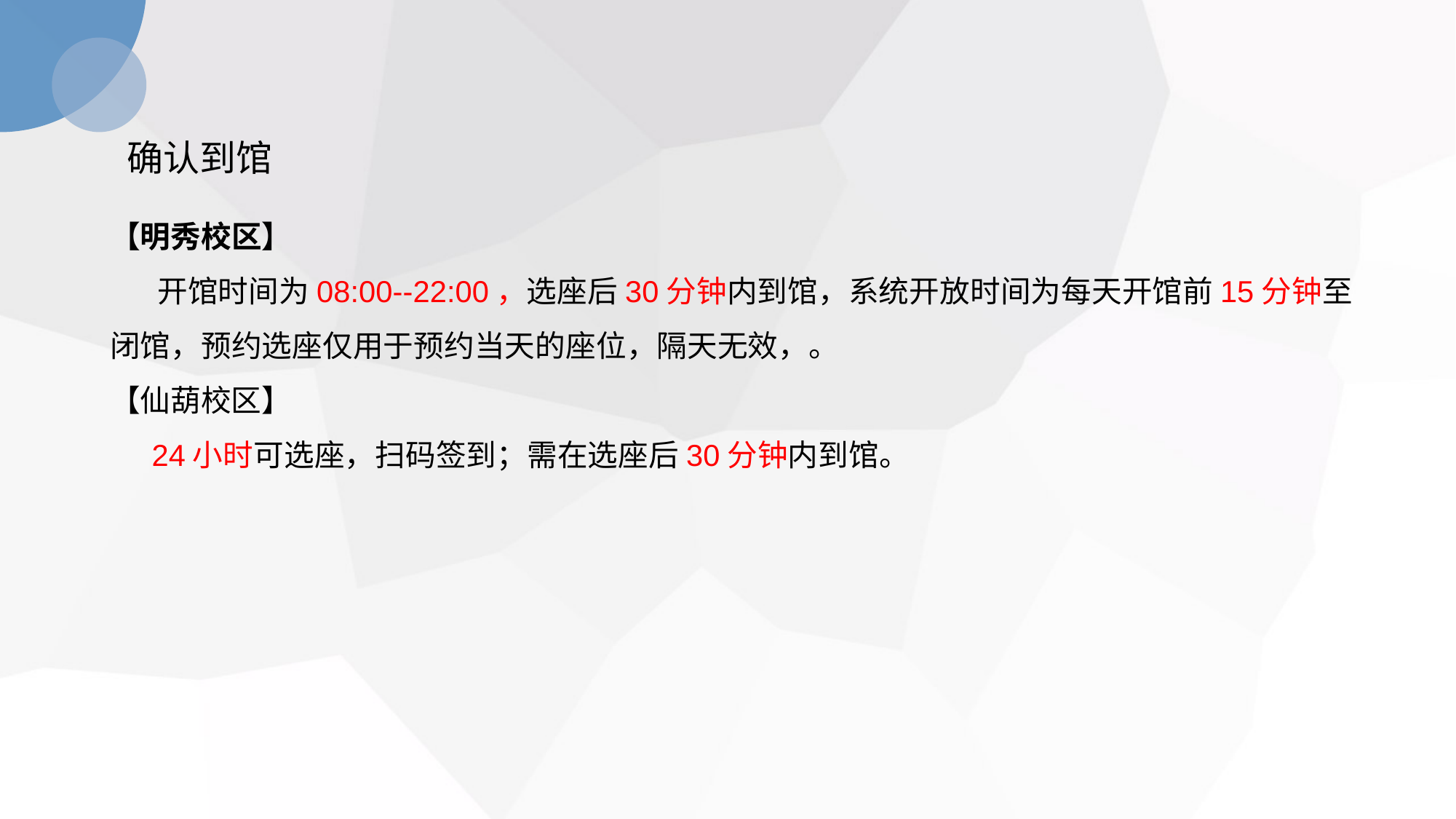

确认到馆
【明秀校区】
      开馆时间为08:00--22:00，选座后30分钟内到馆，系统开放时间为每天开馆前15分钟至闭馆，预约选座仅用于预约当天的座位，隔天无效，。
【仙葫校区】
     24小时可选座，扫码签到；需在选座后30分钟内到馆。